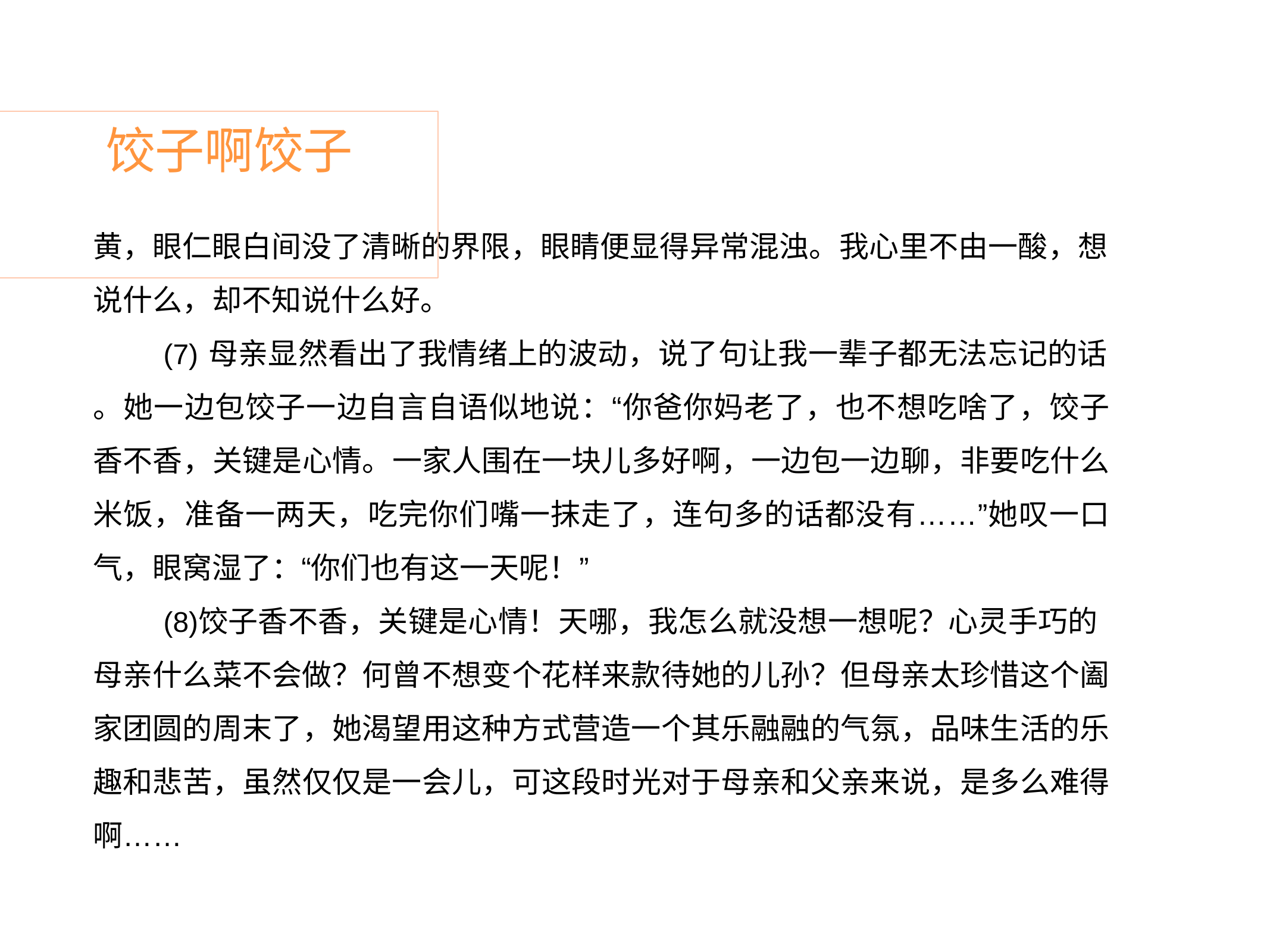

# 饺子啊饺子
黄，眼仁眼白间没了清晰的界限，眼睛便显得异常混浊。我心里不由一酸，想 说什么，却不知说什么好。
母亲显然看出了我情绪上的波动，说了句让我一辈子都无法忘记的话
。她一边包饺子一边自言自语似地说：“你爸你妈老了，也不想吃啥了，饺子 香不香，关键是心情。一家人围在一块儿多好啊，一边包一边聊，非要吃什么 米饭，准备一两天，吃完你们嘴一抹走了，连句多的话都没有……”她叹一口 气，眼窝湿了：“你们也有这一天呢！”
饺子香不香，关键是心情！天哪，我怎么就没想一想呢？心灵手巧的
母亲什么菜不会做？何曾不想变个花样来款待她的儿孙？但母亲太珍惜这个阖 家团圆的周末了，她渴望用这种方式营造一个其乐融融的气氛，品味生活的乐 趣和悲苦，虽然仅仅是一会儿，可这段时光对于母亲和父亲来说，是多么难得 啊……